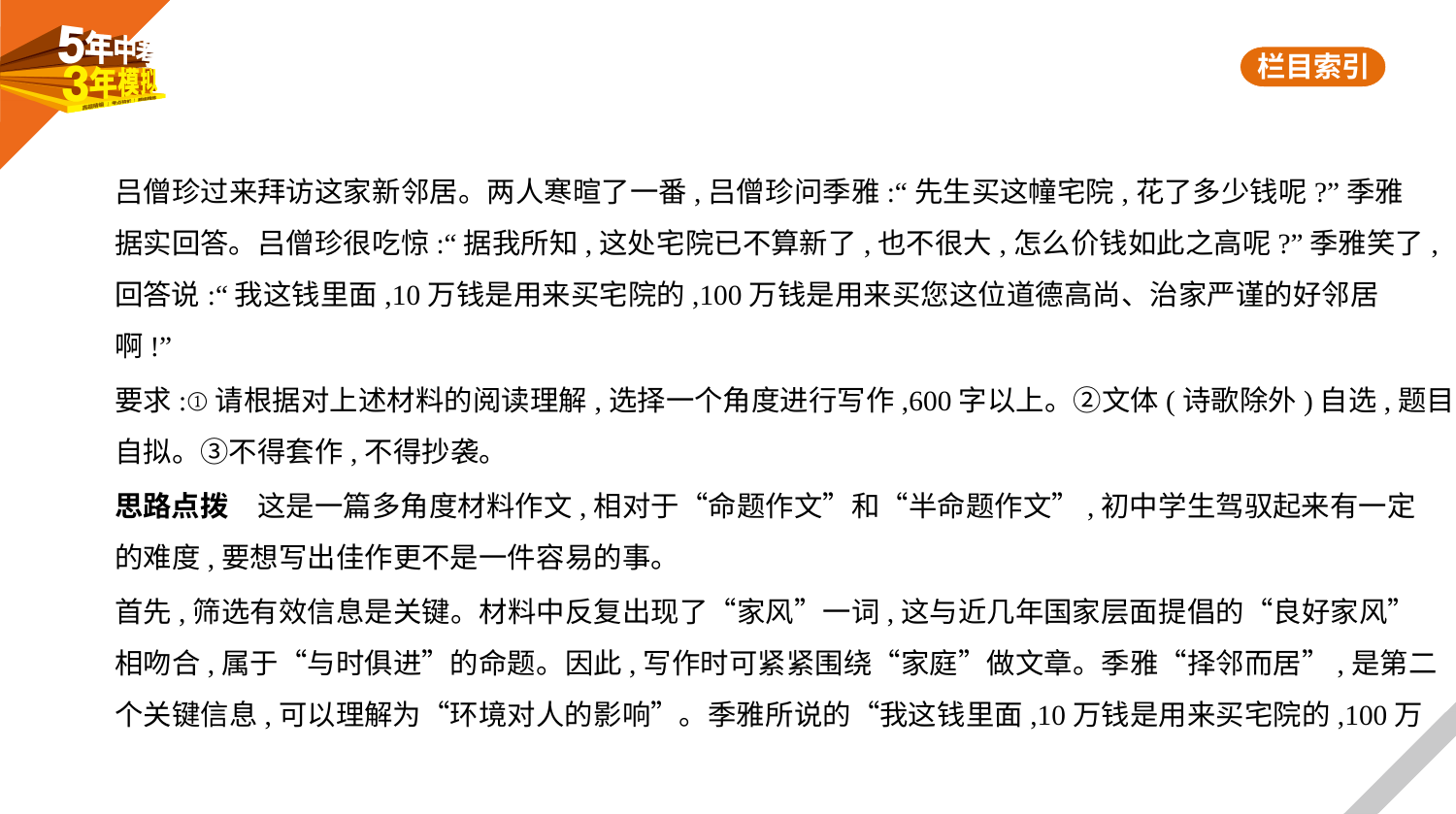

吕僧珍过来拜访这家新邻居。两人寒暄了一番,吕僧珍问季雅:“先生买这幢宅院,花了多少钱呢?”季雅
据实回答。吕僧珍很吃惊:“据我所知,这处宅院已不算新了,也不很大,怎么价钱如此之高呢?”季雅笑了,
回答说:“我这钱里面,10万钱是用来买宅院的,100万钱是用来买您这位道德高尚、治家严谨的好邻居
啊!”
要求:①请根据对上述材料的阅读理解,选择一个角度进行写作,600字以上。②文体(诗歌除外)自选,题目
自拟。③不得套作,不得抄袭。
思路点拨　这是一篇多角度材料作文,相对于“命题作文”和“半命题作文”,初中学生驾驭起来有一定
的难度,要想写出佳作更不是一件容易的事。
首先,筛选有效信息是关键。材料中反复出现了“家风”一词,这与近几年国家层面提倡的“良好家风”
相吻合,属于“与时俱进”的命题。因此,写作时可紧紧围绕“家庭”做文章。季雅“择邻而居”,是第二
个关键信息,可以理解为“环境对人的影响”。季雅所说的“我这钱里面,10万钱是用来买宅院的,100万